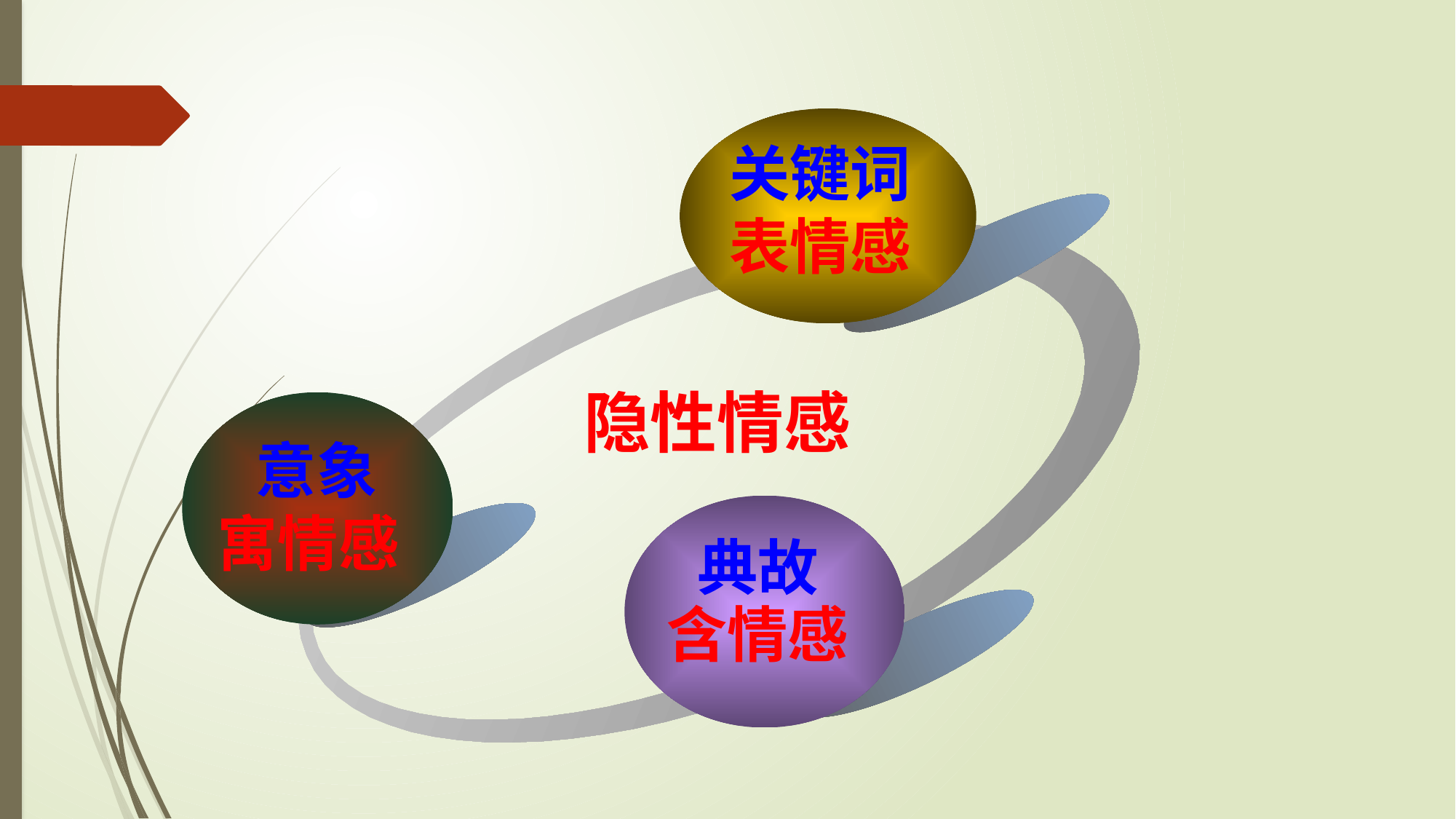

关键词
表情感

隐性情感

 意象
寓情感

典故
含情感